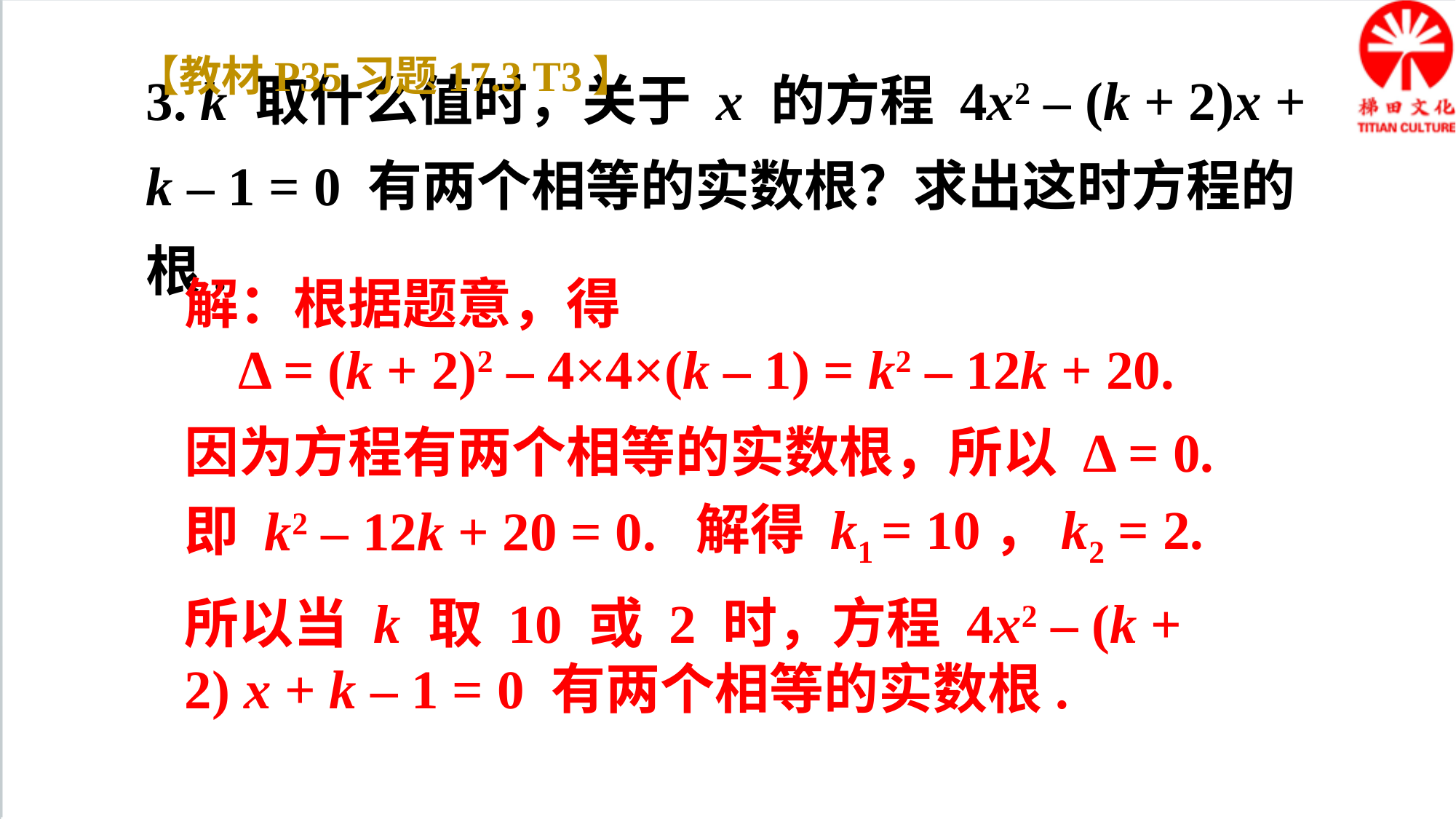

【教材P35习题17.3 T3】
3. k 取什么值时，关于 x 的方程 4x2 – (k + 2)x + k – 1 = 0 有两个相等的实数根？求出这时方程的根.
解：根据题意，得
Δ = (k + 2)2 – 4×4×(k – 1) = k2 – 12k + 20.
因为方程有两个相等的实数根，所以 Δ = 0.
解得 k1 = 10，k2 = 2.
即 k2 – 12k + 20 = 0.
所以当 k 取 10 或 2 时，方程 4x2 – (k + 2) x + k – 1 = 0 有两个相等的实数根.